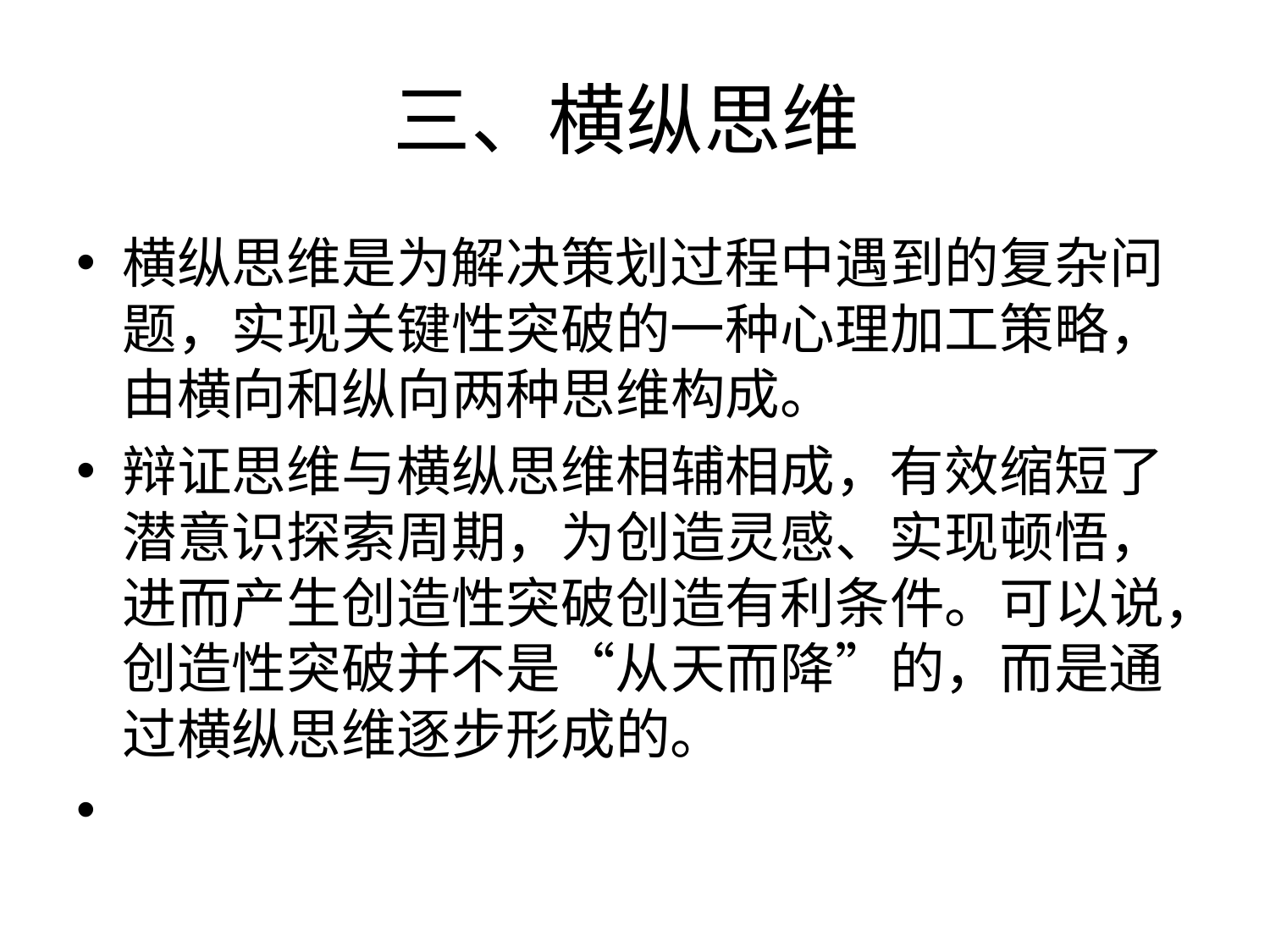

# 三、横纵思维
横纵思维是为解决策划过程中遇到的复杂问题，实现关键性突破的一种心理加工策略，由横向和纵向两种思维构成。
辩证思维与横纵思维相辅相成，有效缩短了潜意识探索周期，为创造灵感、实现顿悟，进而产生创造性突破创造有利条件。可以说，创造性突破并不是“从天而降”的，而是通过横纵思维逐步形成的。